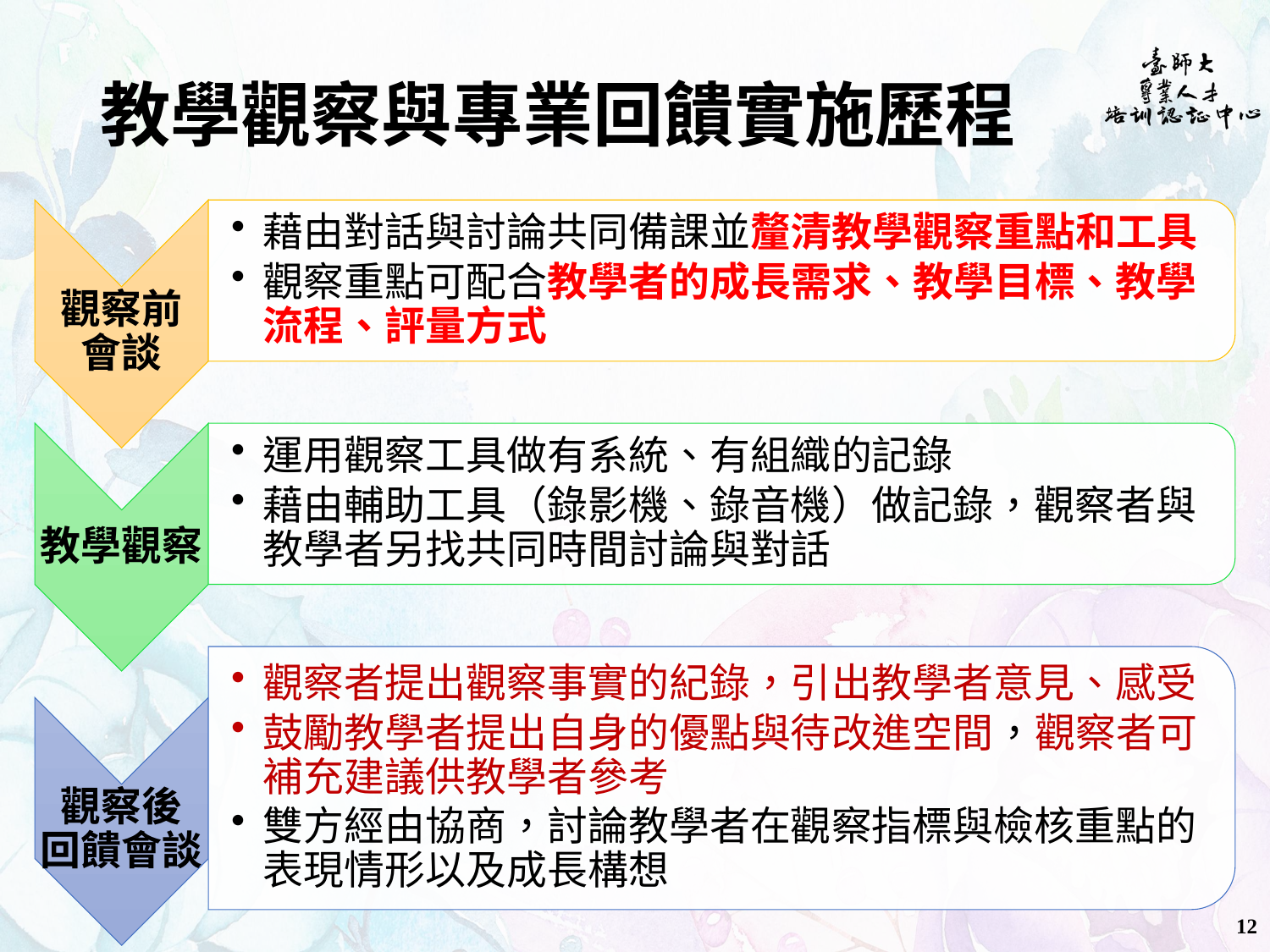

# 教學觀察與專業回饋實施歷程
觀察前
會談
藉由對話與討論共同備課並釐清教學觀察重點和工具
觀察重點可配合教學者的成長需求、教學目標、教學流程、評量方式
教學觀察
運用觀察工具做有系統、有組織的記錄
藉由輔助工具（錄影機、錄音機）做記錄，觀察者與教學者另找共同時間討論與對話
觀察後
回饋會談
觀察者提出觀察事實的紀錄，引出教學者意見、感受
鼓勵教學者提出自身的優點與待改進空間，觀察者可補充建議供教學者參考
雙方經由協商，討論教學者在觀察指標與檢核重點的表現情形以及成長構想
12